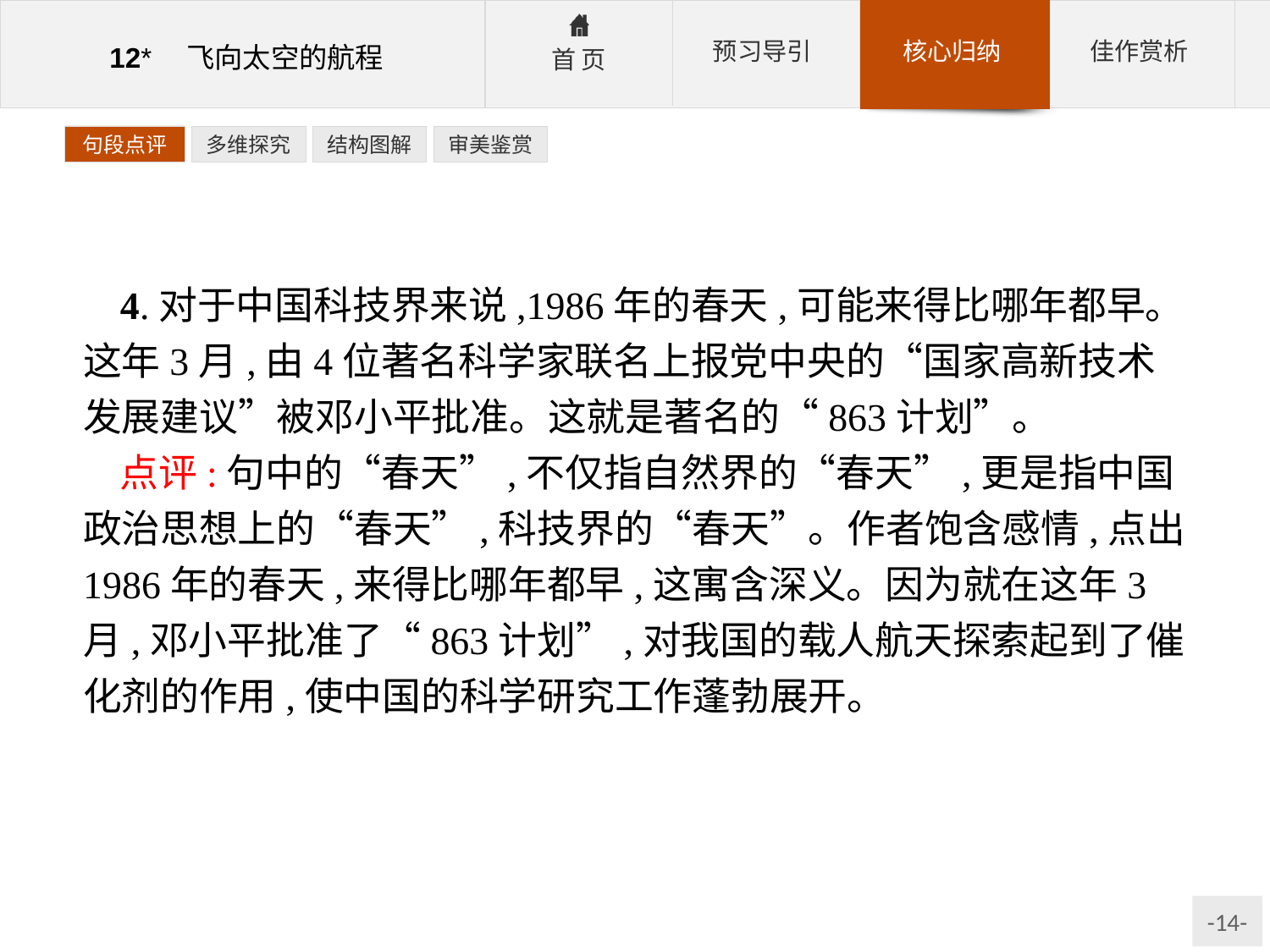

句段点评
多维探究
结构图解
审美鉴赏
4.对于中国科技界来说,1986年的春天,可能来得比哪年都早。这年3月,由4位著名科学家联名上报党中央的“国家高新技术发展建议”被邓小平批准。这就是著名的“863计划”。
点评:句中的“春天”,不仅指自然界的“春天”,更是指中国政治思想上的“春天”,科技界的“春天”。作者饱含感情,点出1986年的春天,来得比哪年都早,这寓含深义。因为就在这年3月,邓小平批准了“863计划”,对我国的载人航天探索起到了催化剂的作用,使中国的科学研究工作蓬勃展开。